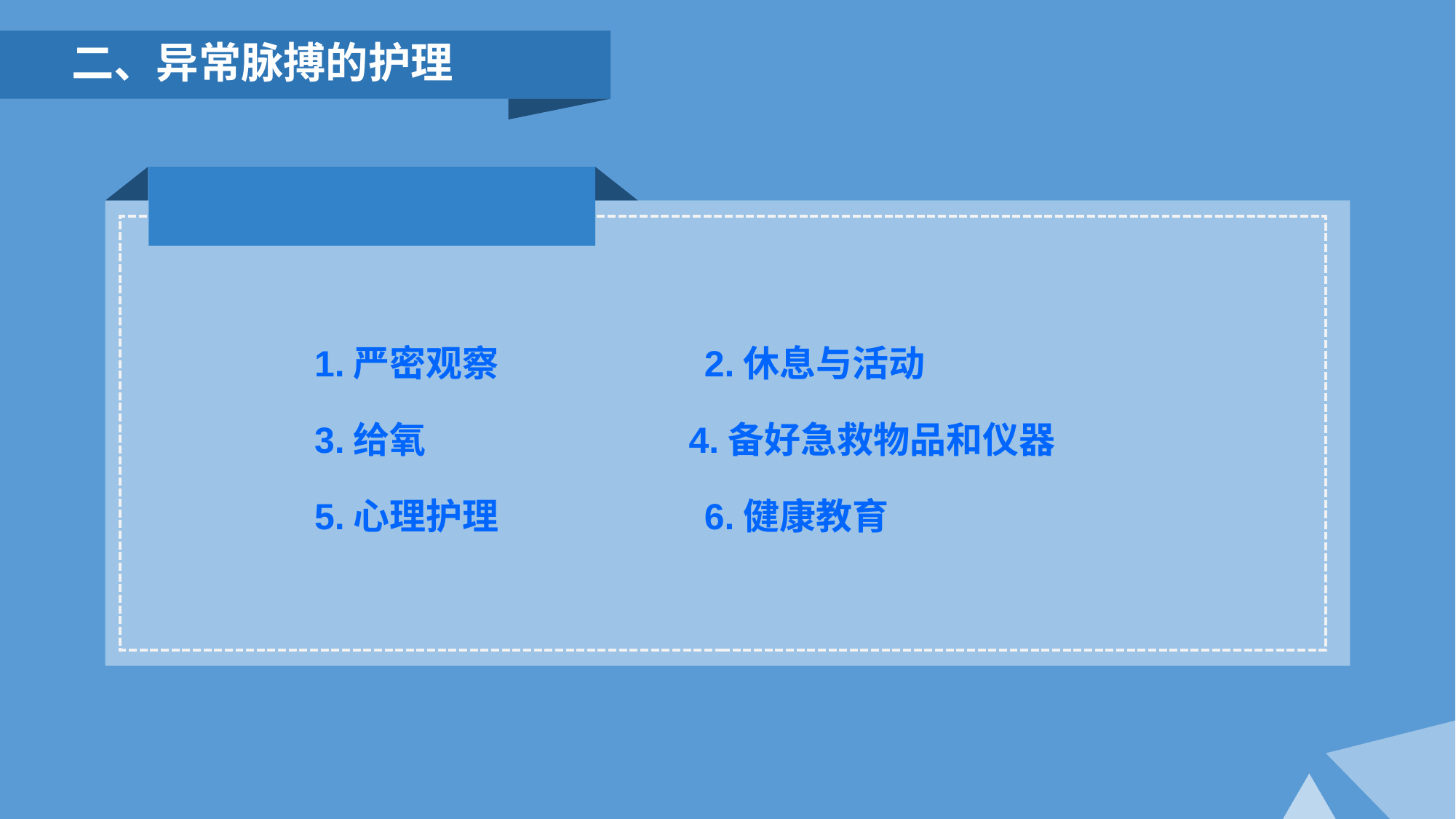

二、异常脉搏的护理

1.严密观察                        2.休息与活动
3.给氧                               4.备好急救物品和仪器
5.心理护理                        6.健康教育